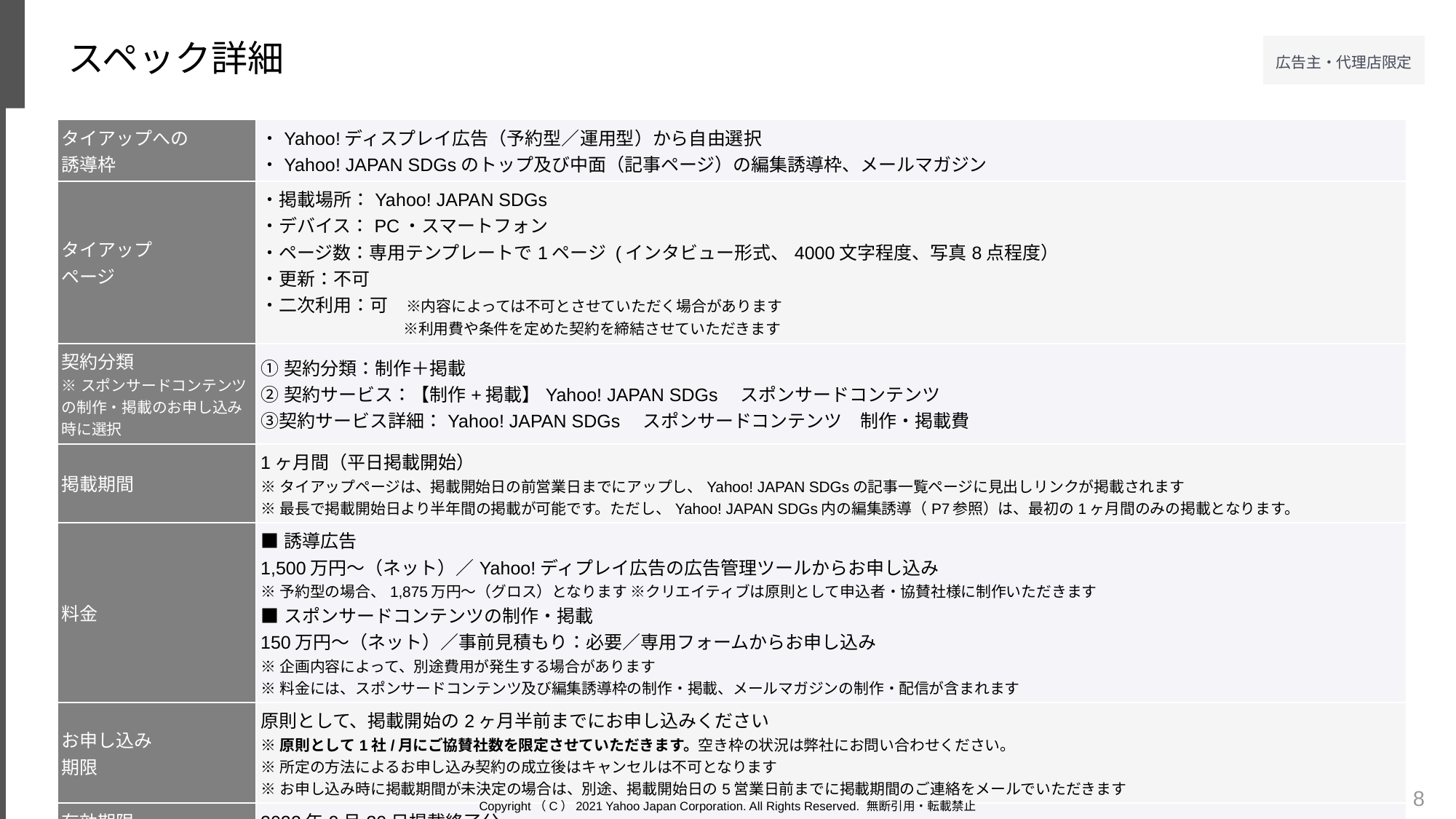

スペック詳細
| タイアップへの 誘導枠 | ・Yahoo!ディスプレイ広告（予約型／運用型）から自由選択 ・Yahoo! JAPAN SDGsのトップ及び中面（記事ページ）の編集誘導枠、メールマガジン |
| --- | --- |
| タイアップ ページ | ・掲載場所：Yahoo! JAPAN SDGs ・デバイス：PC・スマートフォン ・ページ数：専用テンプレートで1ページ (インタビュー形式、4000文字程度、写真8点程度） ・更新：不可 ・二次利用：可　※内容によっては不可とさせていただく場合があります 　　　　　　　　　 ※利用費や条件を定めた契約を締結させていただきます |
| 契約分類 ※スポンサードコンテンツの制作・掲載のお申し込み時に選択 | ①契約分類：制作＋掲載 ②契約サービス：【制作+掲載】Yahoo! JAPAN SDGs　スポンサードコンテンツ ③契約サービス詳細：Yahoo! JAPAN SDGs　スポンサードコンテンツ　制作・掲載費 |
| 掲載期間 | 1ヶ月間（平日掲載開始） ※タイアップページは、掲載開始日の前営業日までにアップし、Yahoo! JAPAN SDGsの記事一覧ページに見出しリンクが掲載されます ※最長で掲載開始日より半年間の掲載が可能です。ただし、Yahoo! JAPAN SDGs内の編集誘導（P7参照）は、最初の1ヶ月間のみの掲載となります。 |
| 料金 | ■誘導広告 1,500万円～（ネット）／Yahoo!ディプレイ広告の広告管理ツールからお申し込み ※予約型の場合、1,875万円～（グロス）となります ※クリエイティブは原則として申込者・協賛社様に制作いただきます​ ■スポンサードコンテンツの制作・掲載 150万円～（ネット）／事前見積もり：必要／専用フォームからお申し込み ※企画内容によって、別途費用が発生する場合があります ※料金には、スポンサードコンテンツ及び編集誘導枠の制作・掲載、メールマガジンの制作・配信が含まれます |
| お申し込み 期限 | 原則として、掲載開始の2ヶ月半前までにお申し込みください ※原則として1社/月にご協賛社数を限定させていただきます。空き枠の状況は弊社にお問い合わせください。 ※所定の方法によるお申し込み契約の成立後はキャンセルは不可となります ※お申し込み時に掲載期間が未決定の場合は、別途、掲載開始日の5営業日前までに掲載期間のご連絡をメールでいただきます |
| 有効期限 | 2022年9月30日掲載終了分 |
| レポート項目 | スポンサーコンテンツのPV・UB・ページ内リンクのクリック数 ※掲載終了から2週間程度でご提出いたします |

8
Copyright（C）2021 Yahoo Japan Corporation. All Rights Reserved. 無断引用・転載禁止